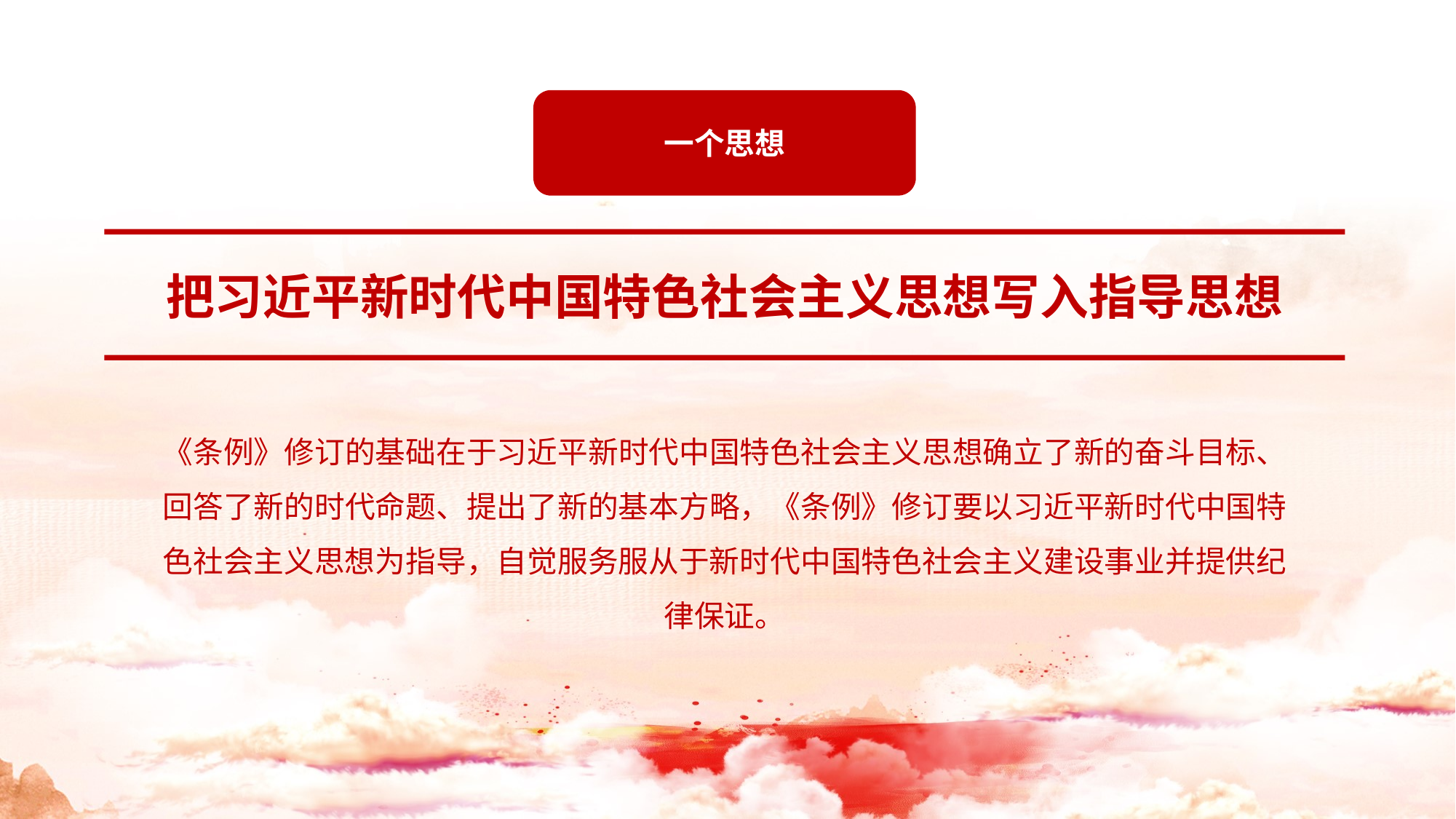

一个思想

把习近平新时代中国特色社会主义思想写入指导思想
《条例》修订的基础在于习近平新时代中国特色社会主义思想确立了新的奋斗目标、回答了新的时代命题、提出了新的基本方略，《条例》修订要以习近平新时代中国特色社会主义思想为指导，自觉服务服从于新时代中国特色社会主义建设事业并提供纪律保证。